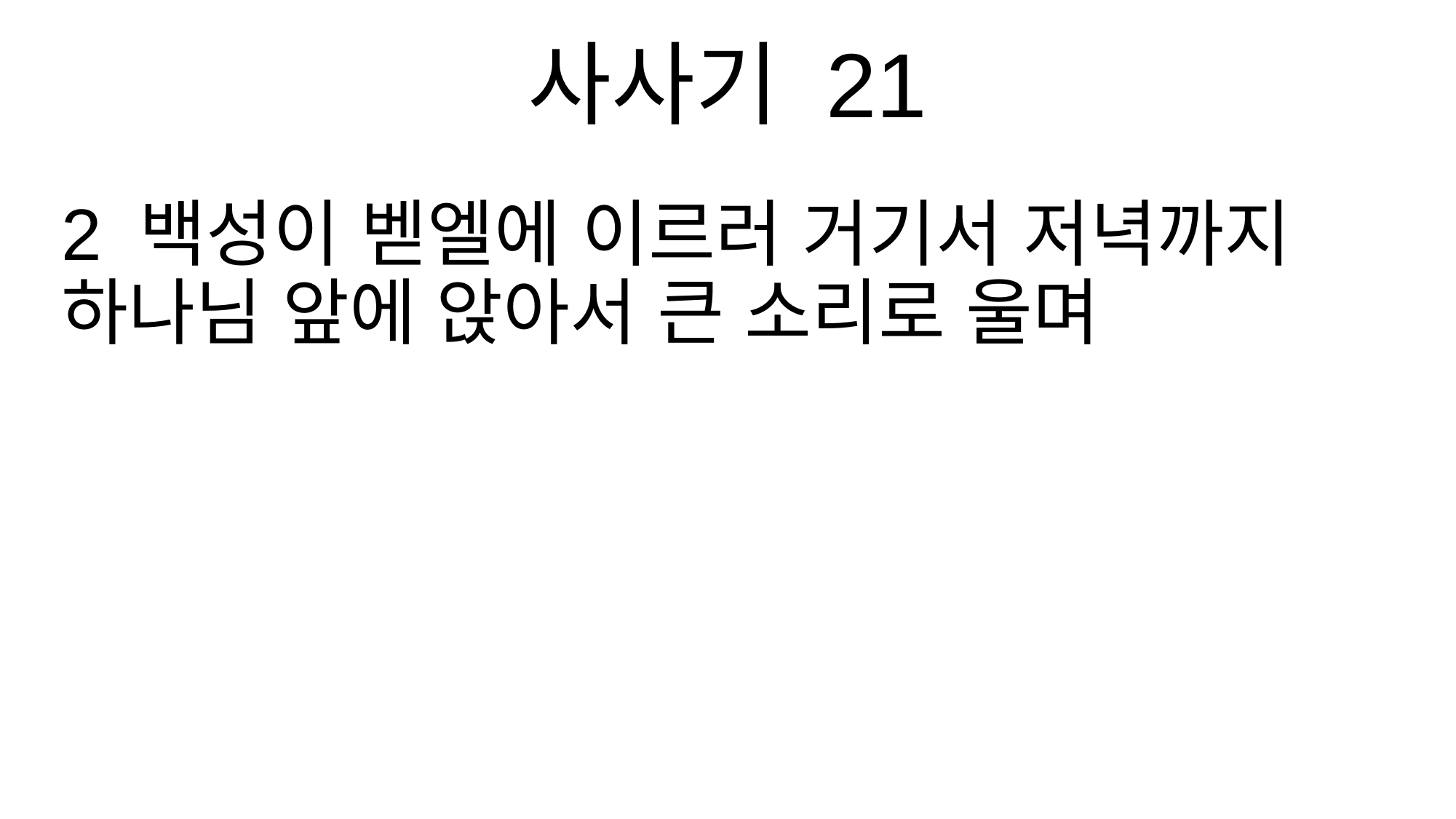

사사기 21
2 백성이 벧엘에 이르러 거기서 저녁까지 하나님 앞에 앉아서 큰 소리로 울며